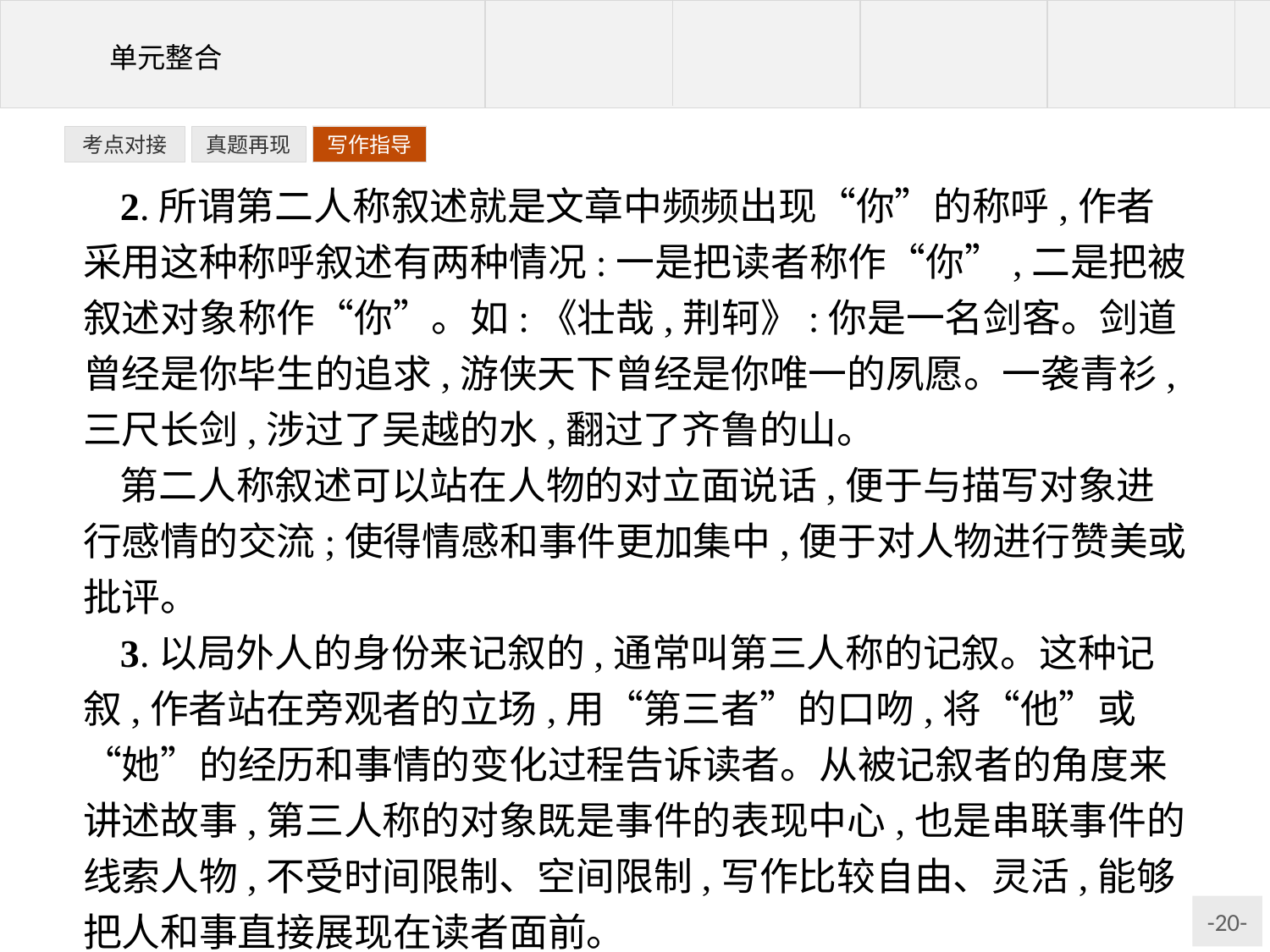

写作指导
考点对接
真题再现
2.所谓第二人称叙述就是文章中频频出现“你”的称呼,作者采用这种称呼叙述有两种情况:一是把读者称作“你”,二是把被叙述对象称作“你”。如:《壮哉,荆轲》:你是一名剑客。剑道曾经是你毕生的追求,游侠天下曾经是你唯一的夙愿。一袭青衫,三尺长剑,涉过了吴越的水,翻过了齐鲁的山。
第二人称叙述可以站在人物的对立面说话,便于与描写对象进行感情的交流;使得情感和事件更加集中,便于对人物进行赞美或批评。
3.以局外人的身份来记叙的,通常叫第三人称的记叙。这种记叙,作者站在旁观者的立场,用“第三者”的口吻,将“他”或“她”的经历和事情的变化过程告诉读者。从被记叙者的角度来讲述故事,第三人称的对象既是事件的表现中心,也是串联事件的线索人物,不受时间限制、空间限制,写作比较自由、灵活,能够把人和事直接展现在读者面前。